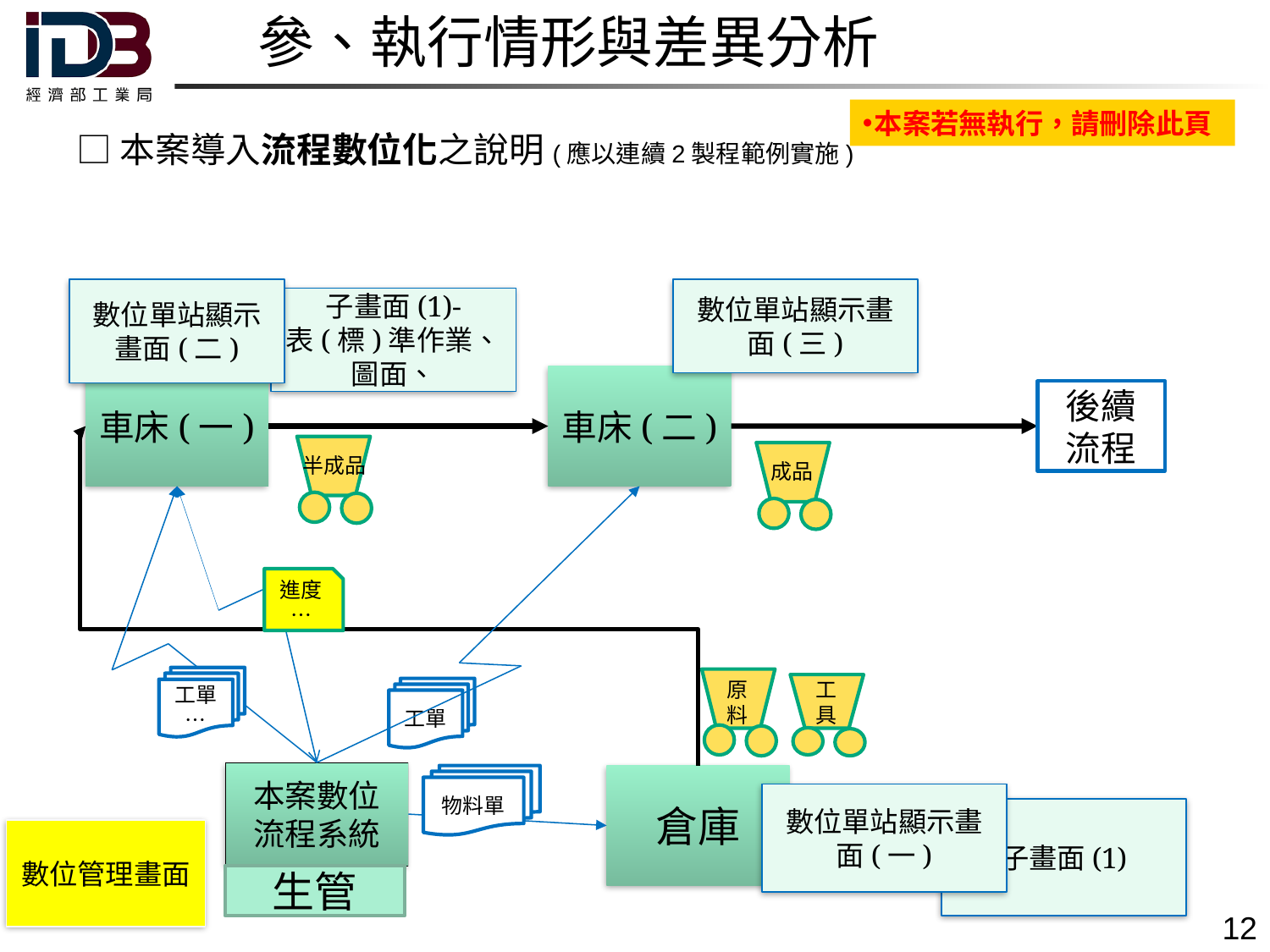

# 參、執行情形與差異分析
本案若無執行，請刪除此頁
□本案導入流程數位化之說明(應以連續2製程範例實施)

數位單站顯示畫面(二)
數位單站顯示畫面(三)
子畫面(1)-
表(標)準作業、
圖面、
車床(一)
車床(二)
後續流程

半成品
成品

進度…

工單…

原料
工具

工單

本案數位流程系統
物料單
倉庫
數位單站顯示畫面(一)
子畫面(1)
數位管理畫面
生管
12